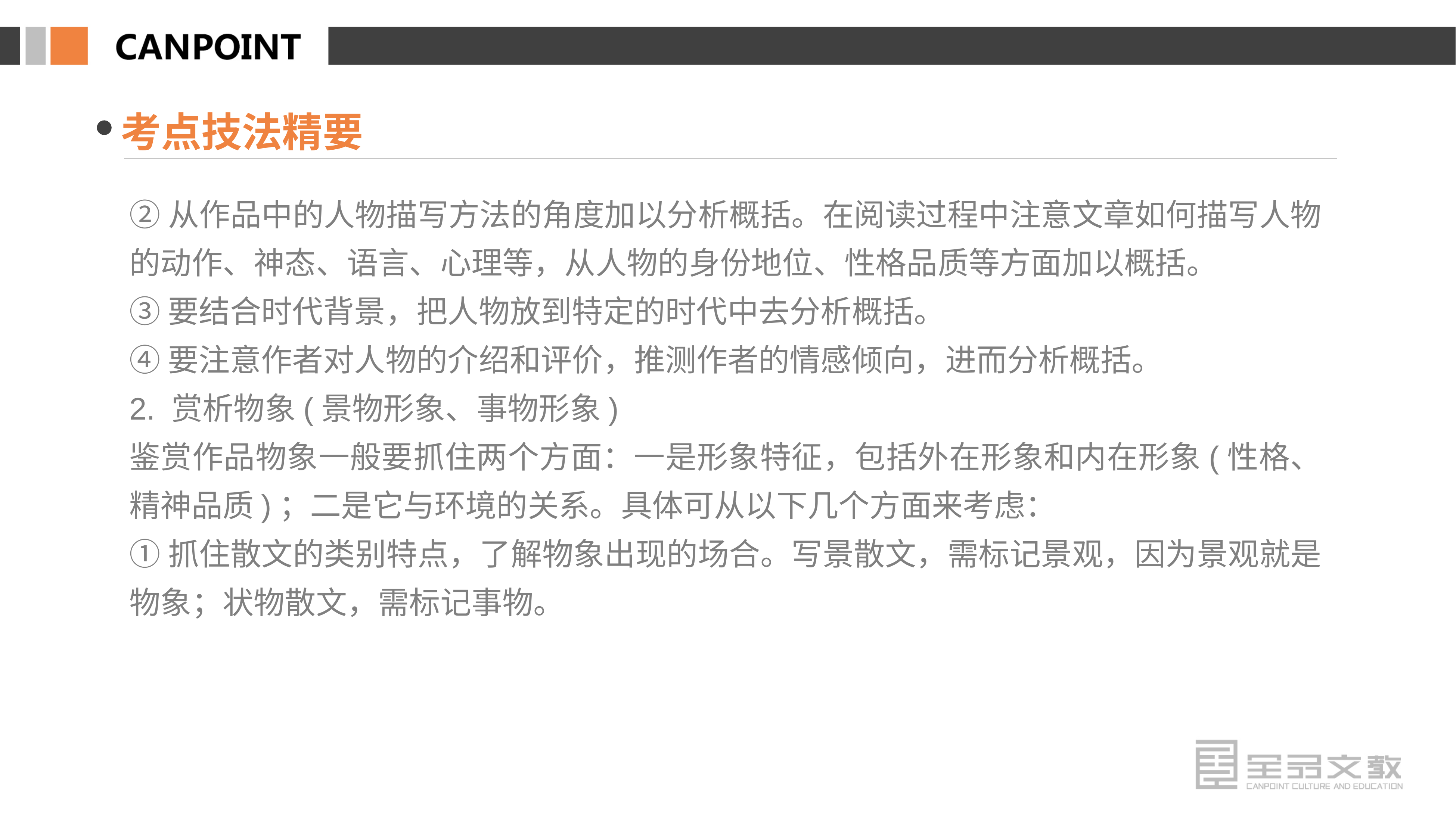

考点技法精要

②从作品中的人物描写方法的角度加以分析概括。在阅读过程中注意文章如何描写人物的动作、神态、语言、心理等，从人物的身份地位、性格品质等方面加以概括。
③要结合时代背景，把人物放到特定的时代中去分析概括。
④要注意作者对人物的介绍和评价，推测作者的情感倾向，进而分析概括。
2. 赏析物象(景物形象、事物形象)
鉴赏作品物象一般要抓住两个方面：一是形象特征，包括外在形象和内在形象(性格、精神品质)；二是它与环境的关系。具体可从以下几个方面来考虑：
①抓住散文的类别特点，了解物象出现的场合。写景散文，需标记景观，因为景观就是物象；状物散文，需标记事物。